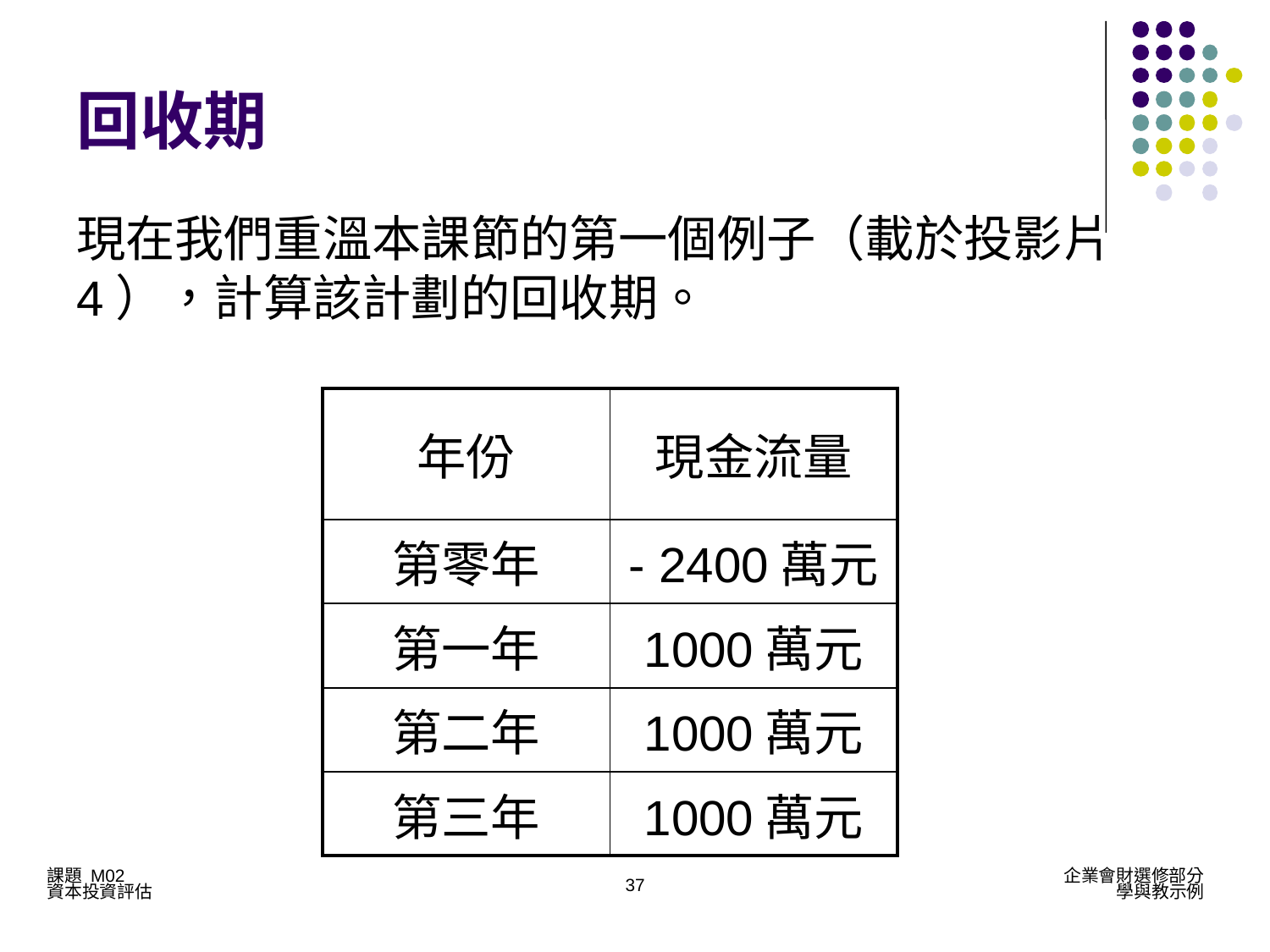

# 回收期
現在我們重溫本課節的第一個例子（載於投影片4），計算該計劃的回收期。
| 年份 | 現金流量 |
| --- | --- |
| 第零年 | - 2400萬元 |
| 第一年 | 1000萬元 |
| 第二年 | 1000萬元 |
| 第三年 | 1000萬元 |
37